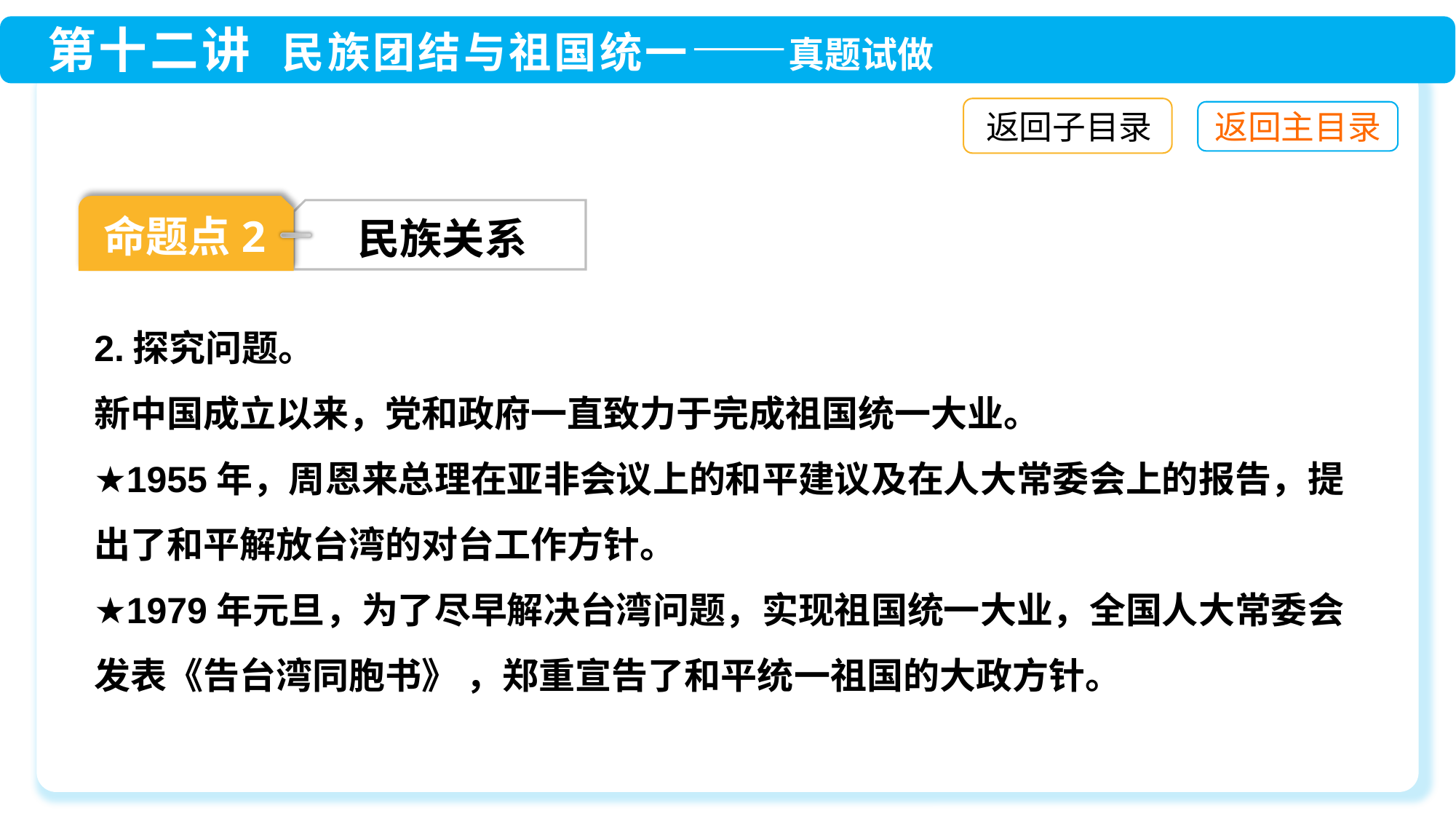

返回子目录

命题点2
民族关系

2.探究问题。
新中国成立以来，党和政府一直致力于完成祖国统一大业。
★1955年，周恩来总理在亚非会议上的和平建议及在人大常委会上的报告，提出了和平解放台湾的对台工作方针。
★1979年元旦，为了尽早解决台湾问题，实现祖国统一大业，全国人大常委会发表《告台湾同胞书》 ，郑重宣告了和平统一祖国的大政方针。